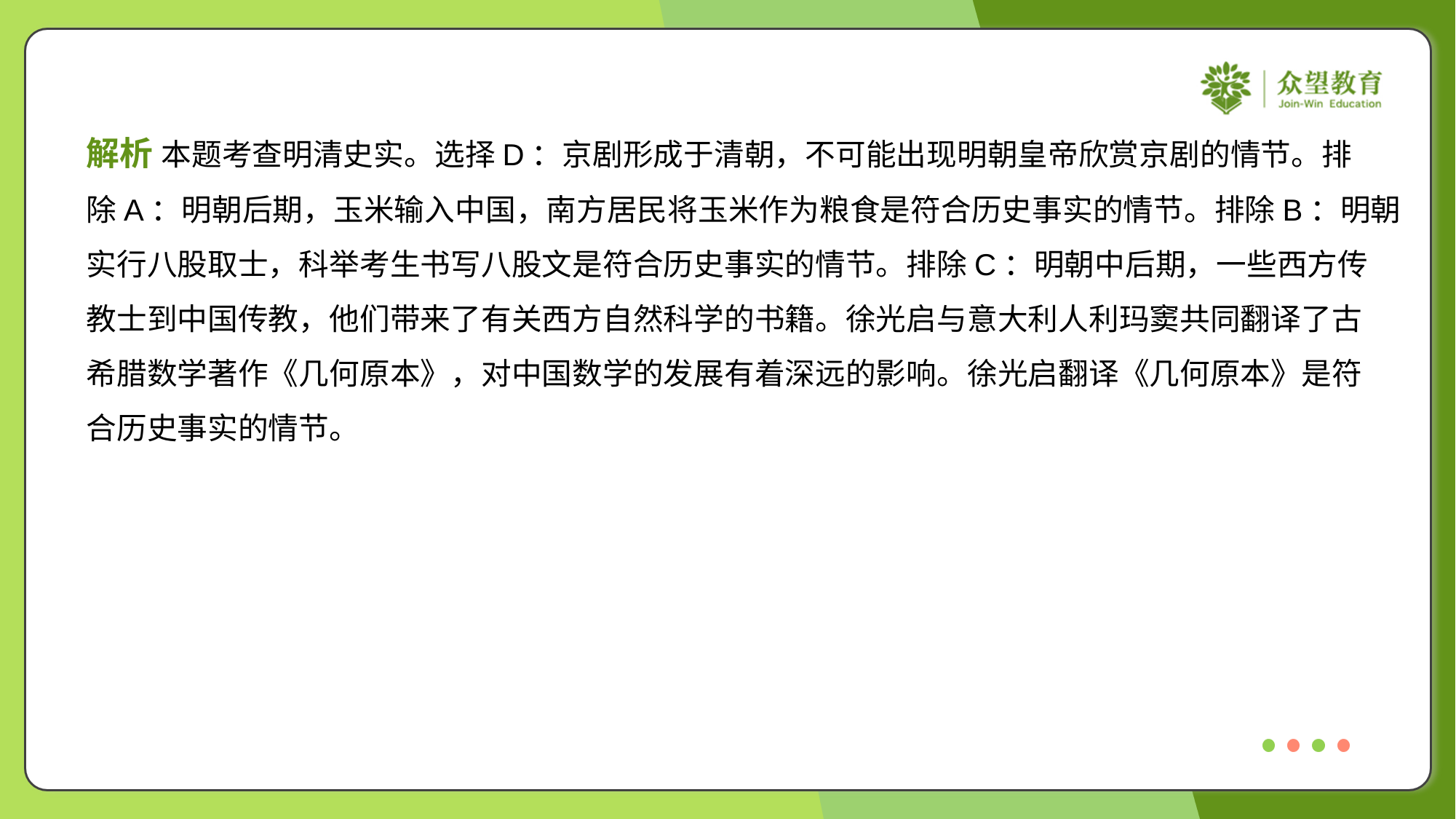

解析 本题考查明清史实。选择D：京剧形成于清朝，不可能出现明朝皇帝欣赏京剧的情节。排
除A：明朝后期，玉米输入中国，南方居民将玉米作为粮食是符合历史事实的情节。排除B：明朝
实行八股取士，科举考生书写八股文是符合历史事实的情节。排除C：明朝中后期，一些西方传
教士到中国传教，他们带来了有关西方自然科学的书籍。徐光启与意大利人利玛窦共同翻译了古
希腊数学著作《几何原本》，对中国数学的发展有着深远的影响。徐光启翻译《几何原本》是符
合历史事实的情节。